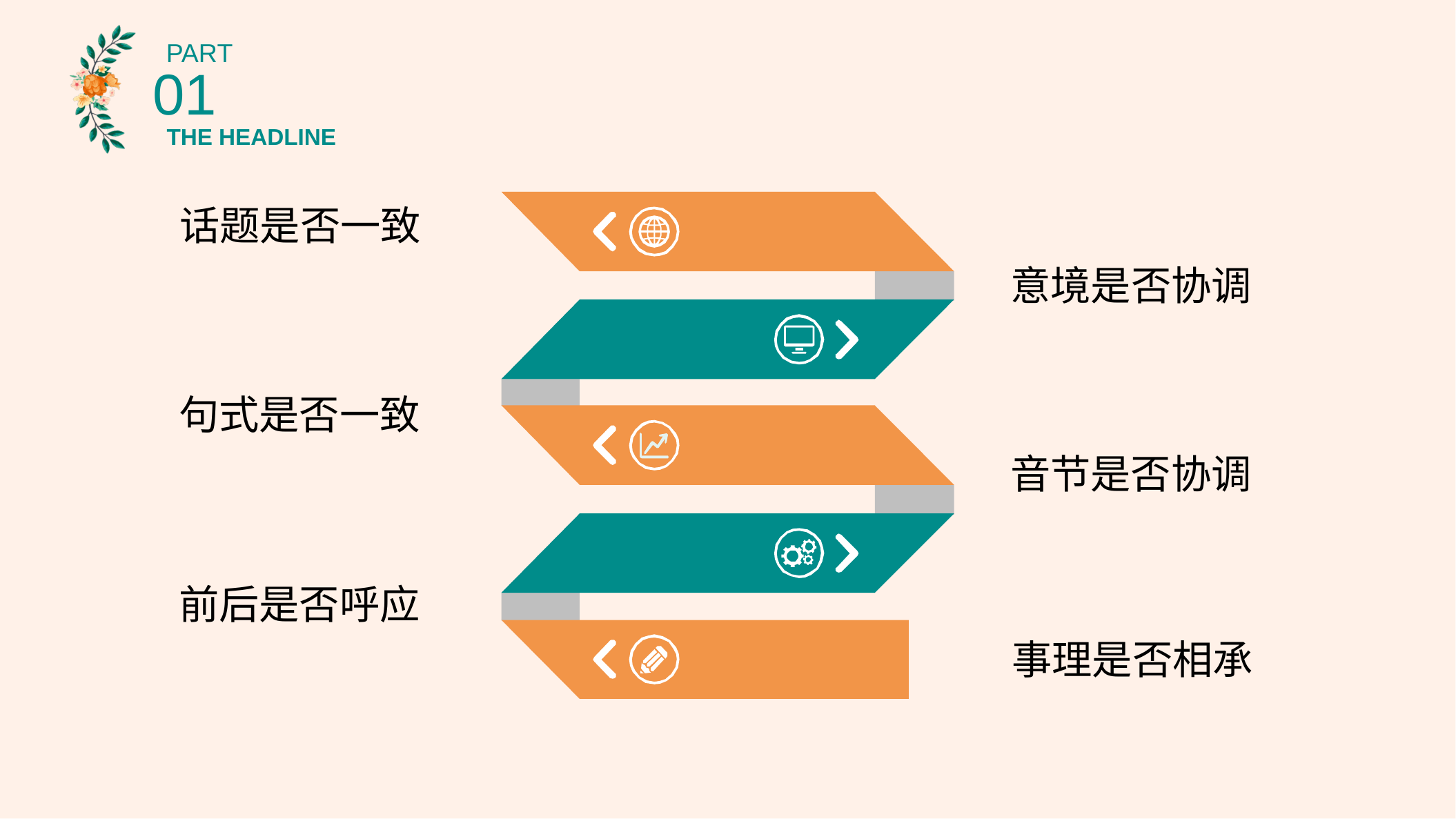

PART
01
THE HEADLINE

话题是否一致

意境是否协调

句式是否一致

音节是否协调

前后是否呼应

事理是否相承